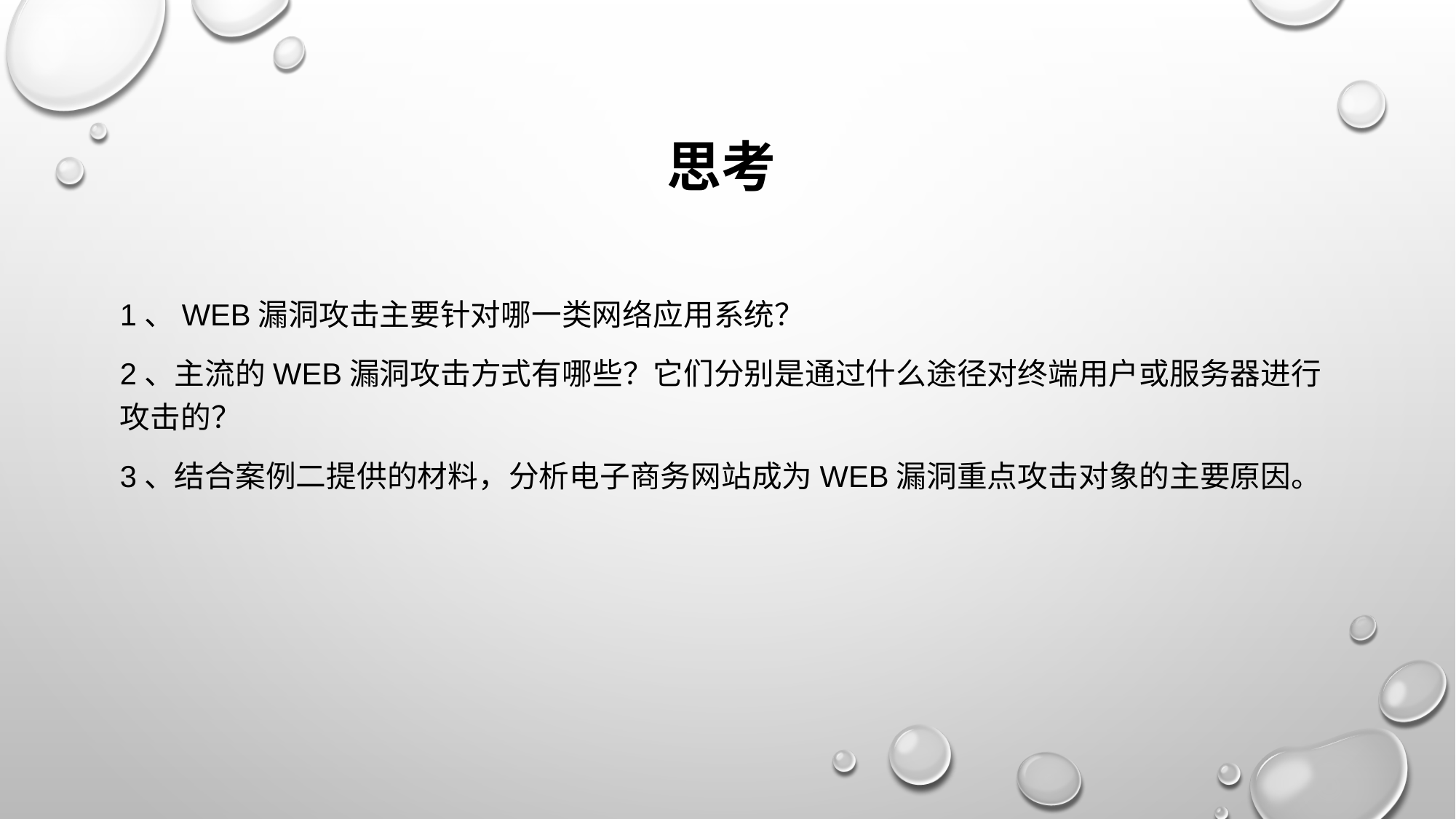

# 思考
1、Web漏洞攻击主要针对哪一类网络应用系统？
2、主流的Web漏洞攻击方式有哪些？它们分别是通过什么途径对终端用户或服务器进行攻击的？
3、结合案例二提供的材料，分析电子商务网站成为Web漏洞重点攻击对象的主要原因。